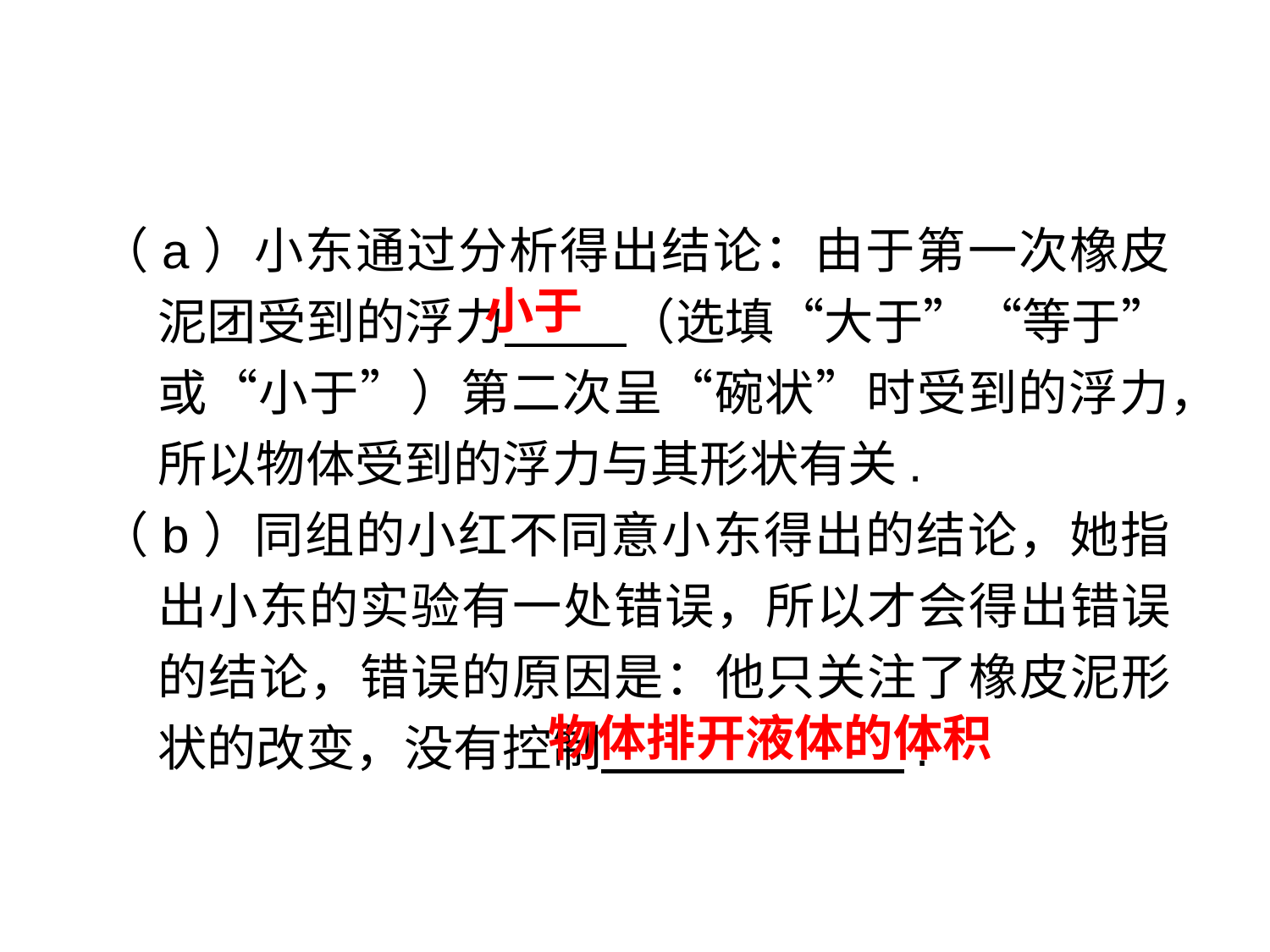

（a）小东通过分析得出结论：由于第一次橡皮泥团受到的浮力　　  （选填“大于”“等于”或“小于”）第二次呈“碗状”时受到的浮力，所以物体受到的浮力与其形状有关.
（b）同组的小红不同意小东得出的结论，她指出小东的实验有一处错误，所以才会得出错误的结论，错误的原因是：他只关注了橡皮泥形状的改变，没有控制　                       .
小于
物体排开液体的体积